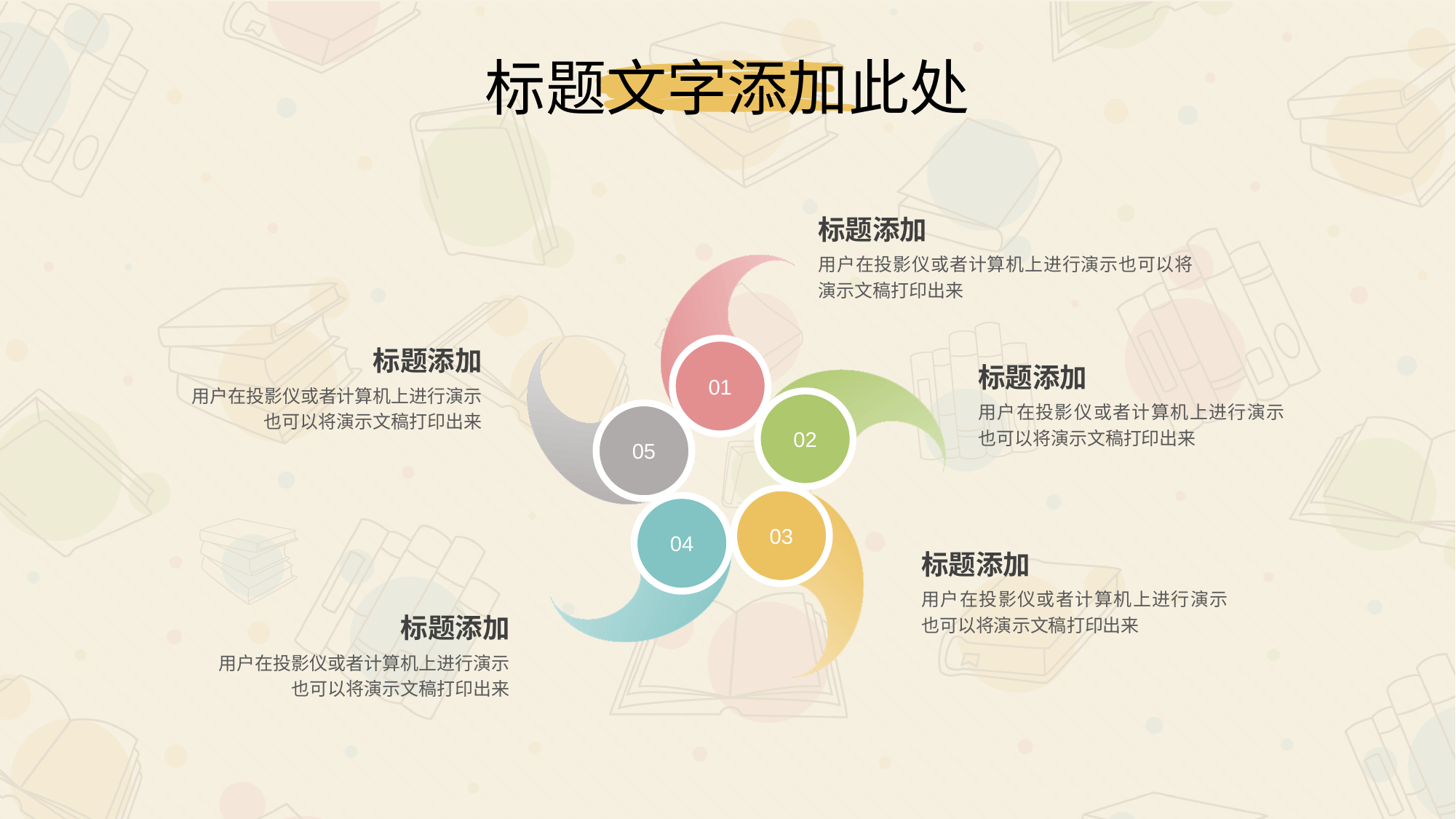

标题文字添加此处
标题添加
用户在投影仪或者计算机上进行演示也可以将演示文稿打印出来

01
02
05

03

04
标题添加
用户在投影仪或者计算机上进行演示也可以将演示文稿打印出来
标题添加
用户在投影仪或者计算机上进行演示也可以将演示文稿打印出来
标题添加
用户在投影仪或者计算机上进行演示也可以将演示文稿打印出来
标题添加
用户在投影仪或者计算机上进行演示也可以将演示文稿打印出来